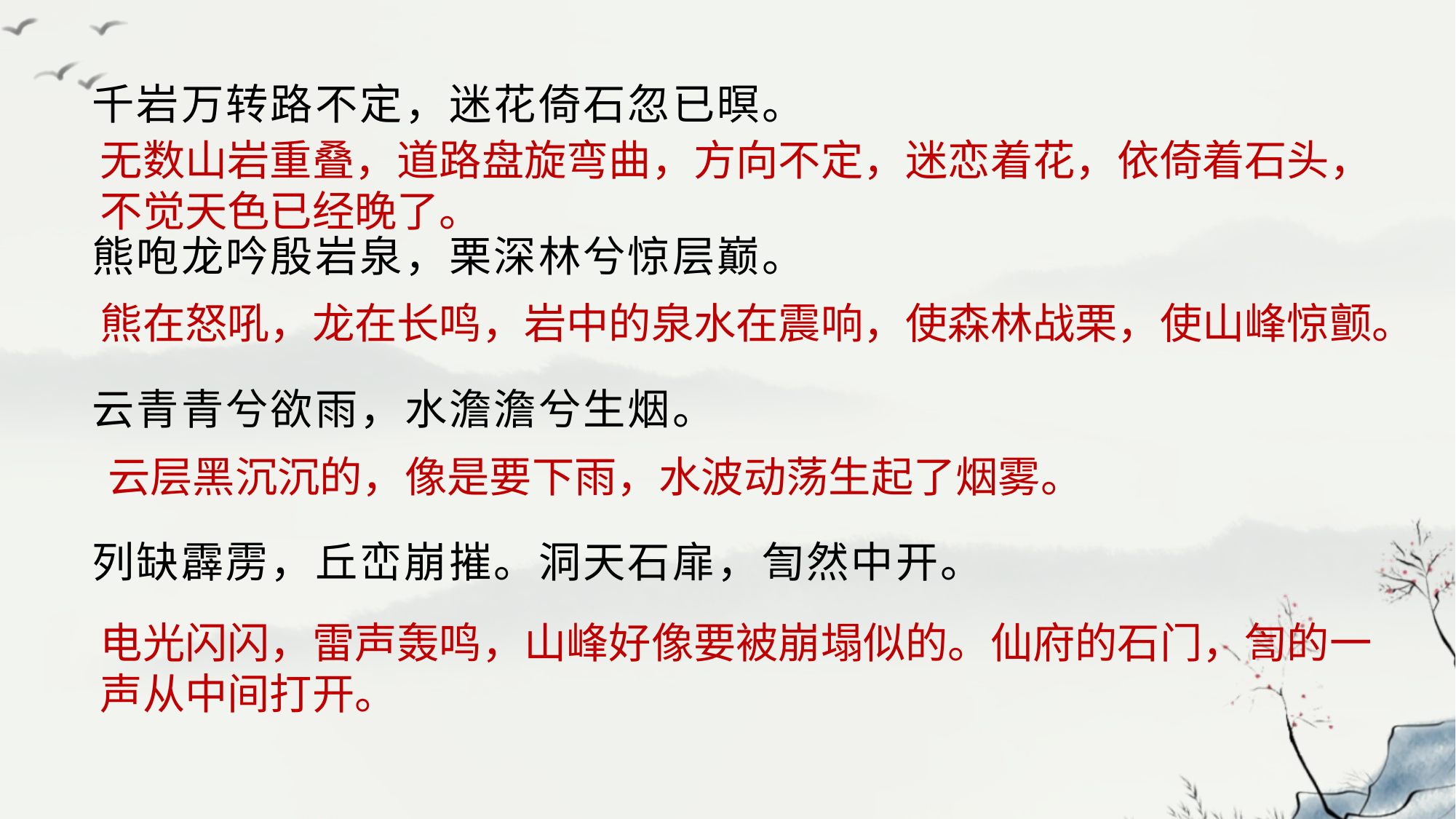

千岩万转路不定，迷花倚石忽已暝。

熊咆龙吟殷岩泉，栗深林兮惊层巅。

云青青兮欲雨，水澹澹兮生烟。

列缺霹雳，丘峦崩摧。洞天石扉，訇然中开。
无数山岩重叠，道路盘旋弯曲，方向不定，迷恋着花，依倚着石头，不觉天色已经晚了。
熊在怒吼，龙在长鸣，岩中的泉水在震响，使森林战栗，使山峰惊颤。
云层黑沉沉的，像是要下雨，水波动荡生起了烟雾。
电光闪闪，雷声轰鸣，山峰好像要被崩塌似的。仙府的石门，訇的一声从中间打开。